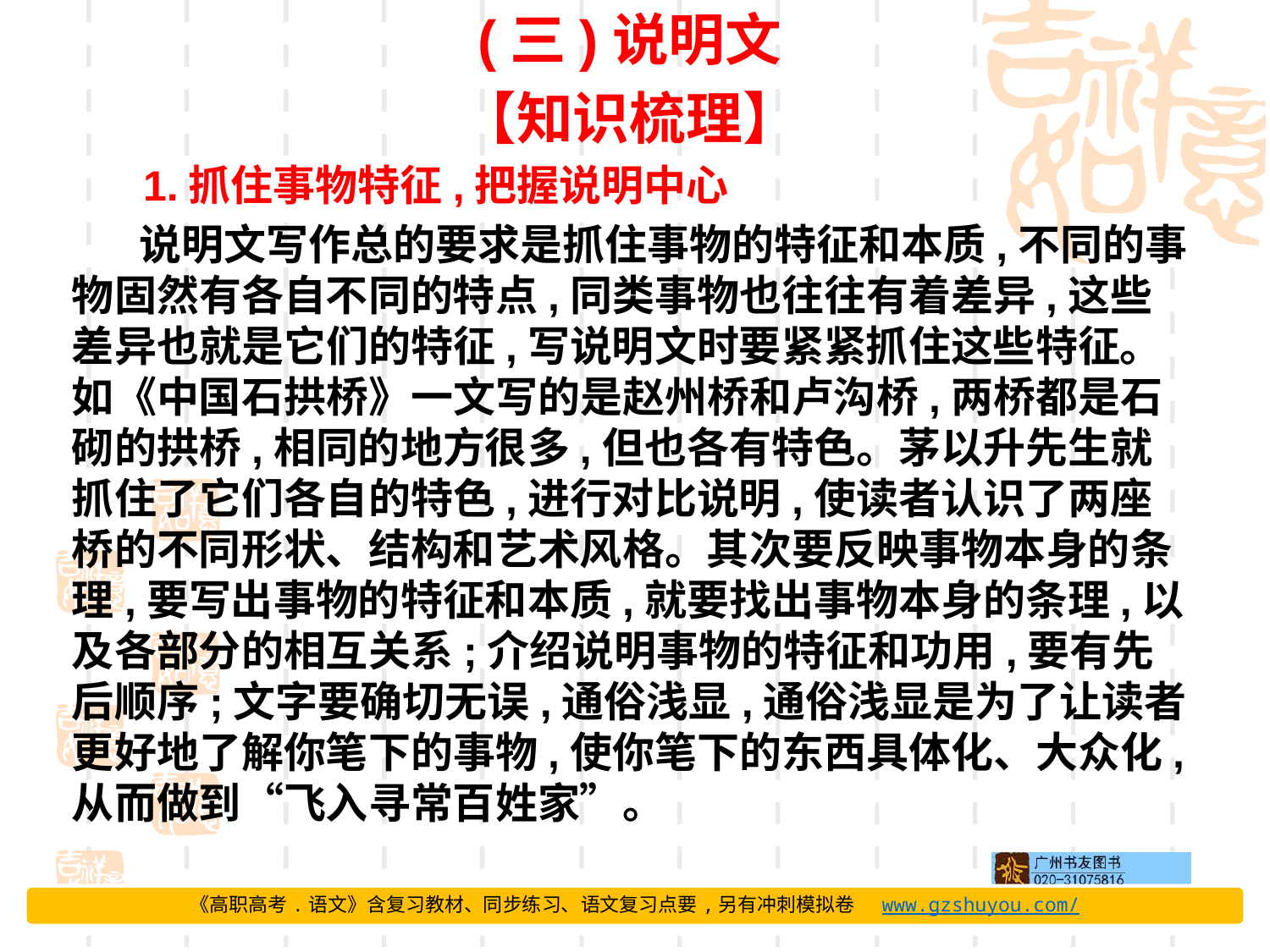

(三)说明文
【知识梳理】
      1.抓住事物特征,把握说明中心
      说明文写作总的要求是抓住事物的特征和本质,不同的事物固然有各自不同的特点,同类事物也往往有着差异,这些差异也就是它们的特征,写说明文时要紧紧抓住这些特征。如《中国石拱桥》一文写的是赵州桥和卢沟桥,两桥都是石砌的拱桥,相同的地方很多,但也各有特色。茅以升先生就抓住了它们各自的特色,进行对比说明,使读者认识了两座桥的不同形状、结构和艺术风格。其次要反映事物本身的条理,要写出事物的特征和本质,就要找出事物本身的条理,以及各部分的相互关系;介绍说明事物的特征和功用,要有先后顺序;文字要确切无误,通俗浅显,通俗浅显是为了让读者更好地了解你笔下的事物,使你笔下的东西具体化、大众化,从而做到“飞入寻常百姓家”。